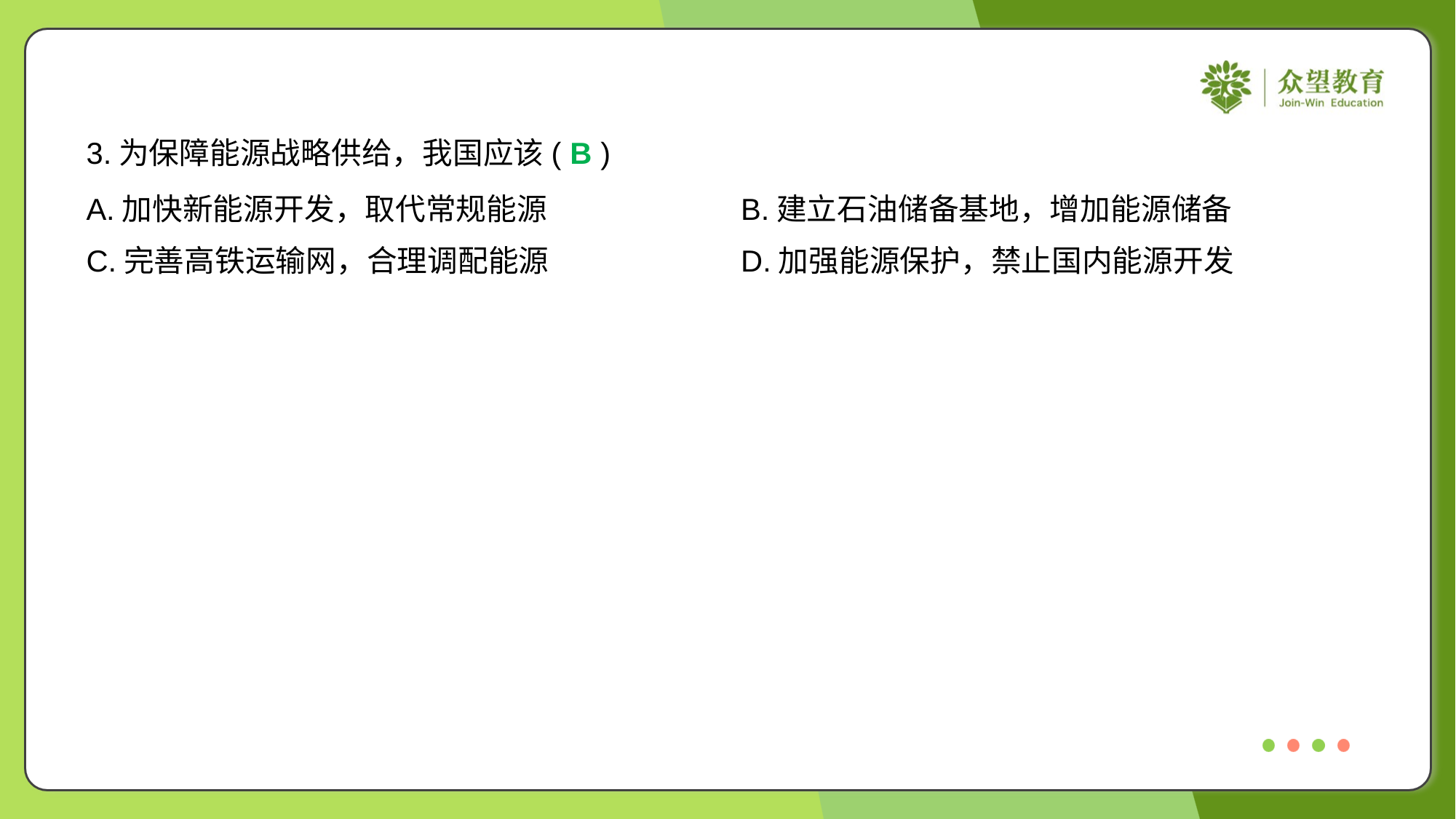

3.为保障能源战略供给，我国应该(     )
B
A.加快新能源开发，取代常规能源	B.建立石油储备基地，增加能源储备
C.完善高铁运输网，合理调配能源	D.加强能源保护，禁止国内能源开发